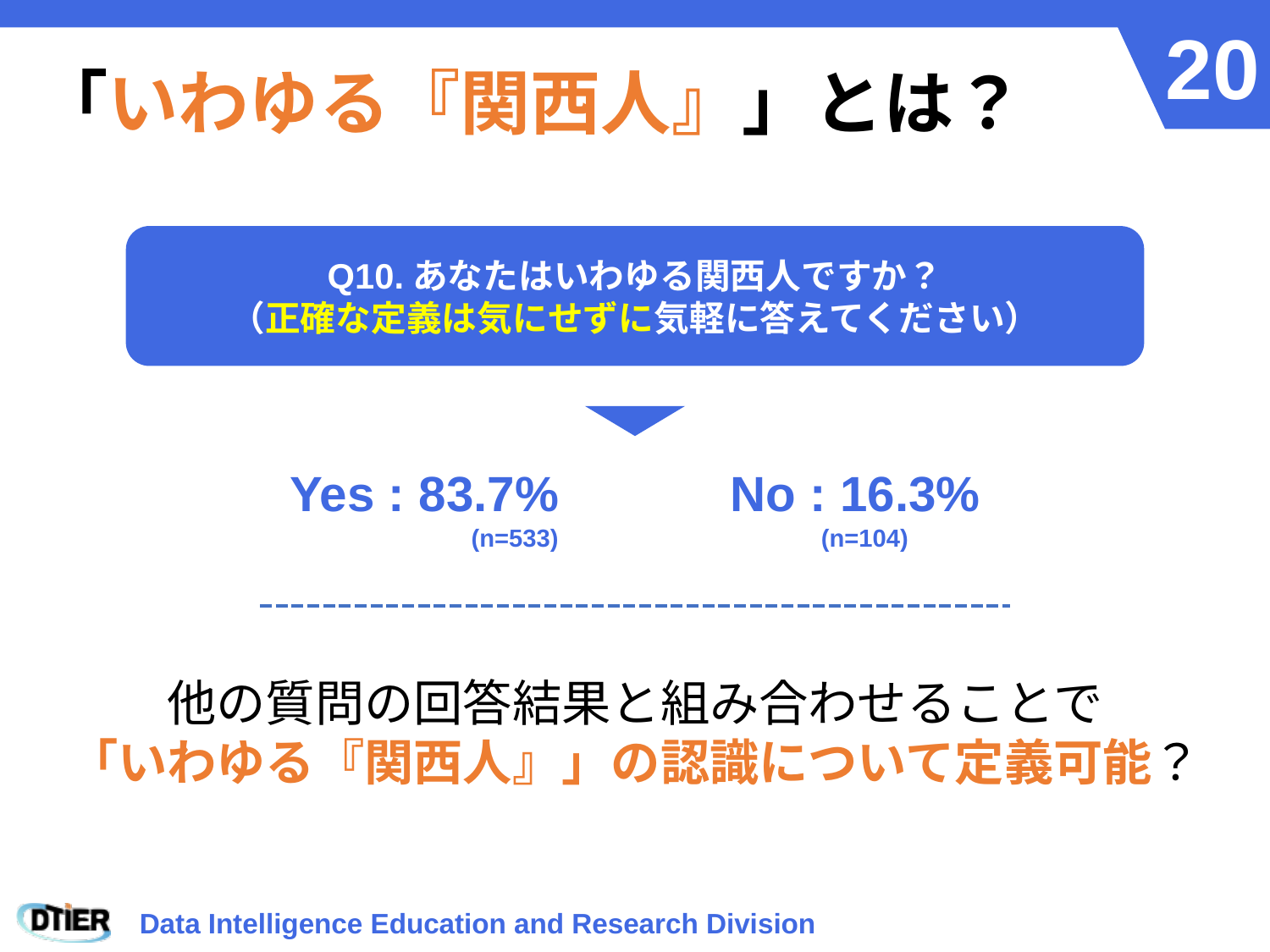

# 「いわゆる『関西人』」とは？
Q10.あなたはいわゆる関西人ですか？
（正確な定義は気にせずに気軽に答えてください）

Yes : 83.7%　　　No : 16.3%
(n=533)
(n=104)
他の質問の回答結果と組み合わせることで
「いわゆる『関西人』」の認識について定義可能？